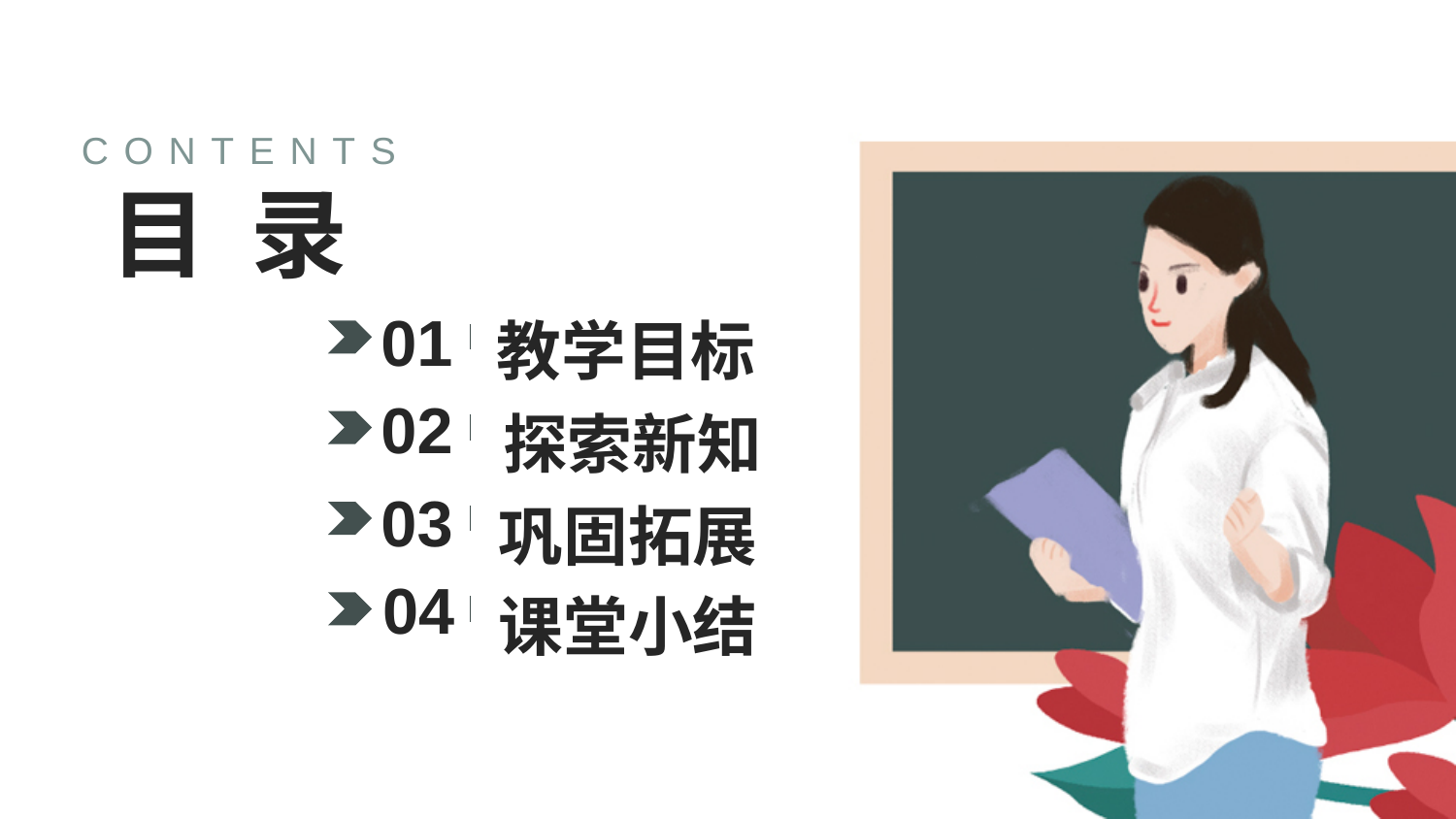

CONTENTS
目  录
教学目标
01

02
探索新知

巩固拓展
03

04
课堂小结